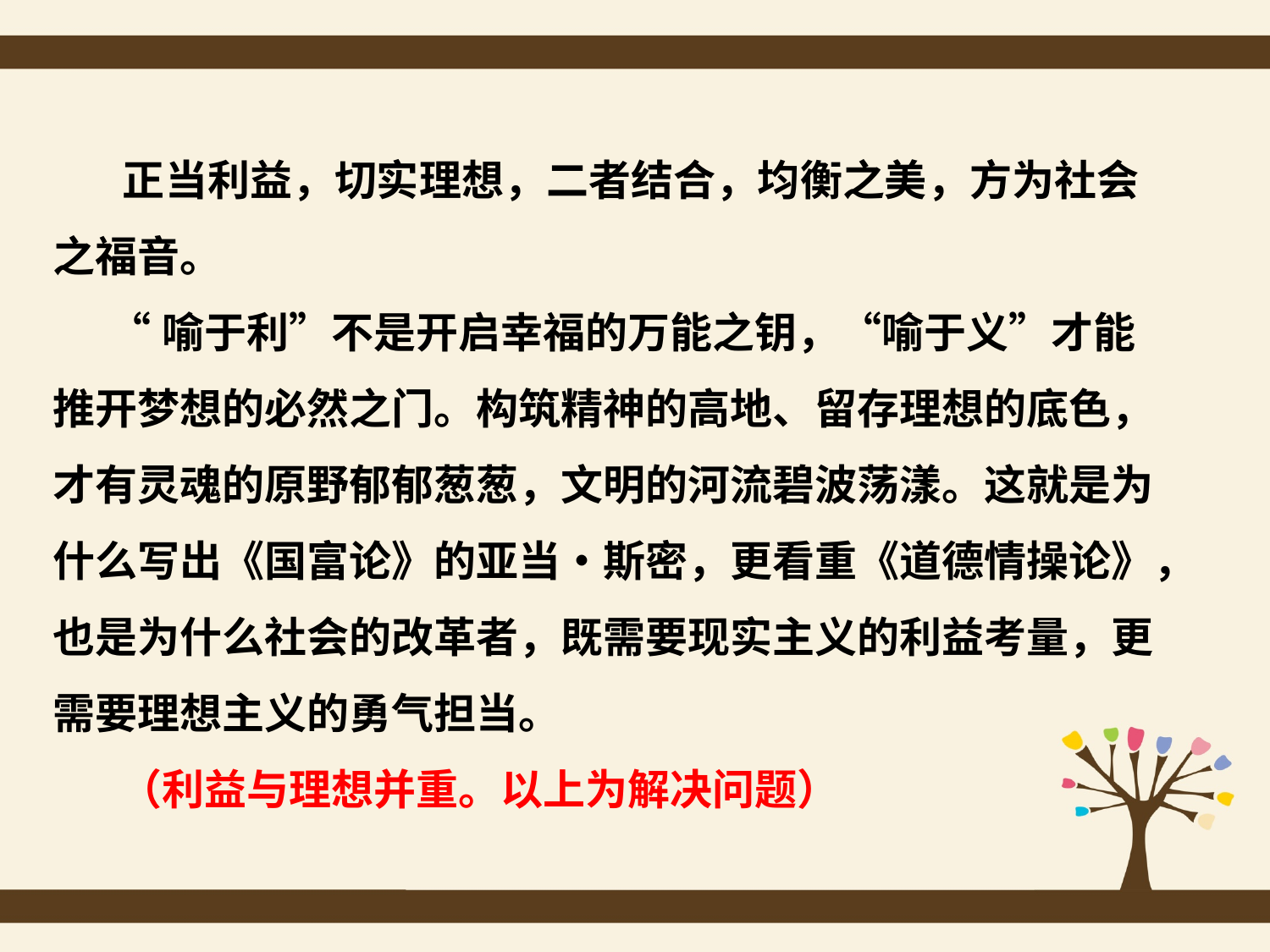

正当利益，切实理想，二者结合，均衡之美，方为社会之福音。
  “喻于利”不是开启幸福的万能之钥，“喻于义”才能推开梦想的必然之门。构筑精神的高地、留存理想的底色，才有灵魂的原野郁郁葱葱，文明的河流碧波荡漾。这就是为什么写出《国富论》的亚当•斯密，更看重《道德情操论》，也是为什么社会的改革者，既需要现实主义的利益考量，更需要理想主义的勇气担当。
  （利益与理想并重。以上为解决问题）